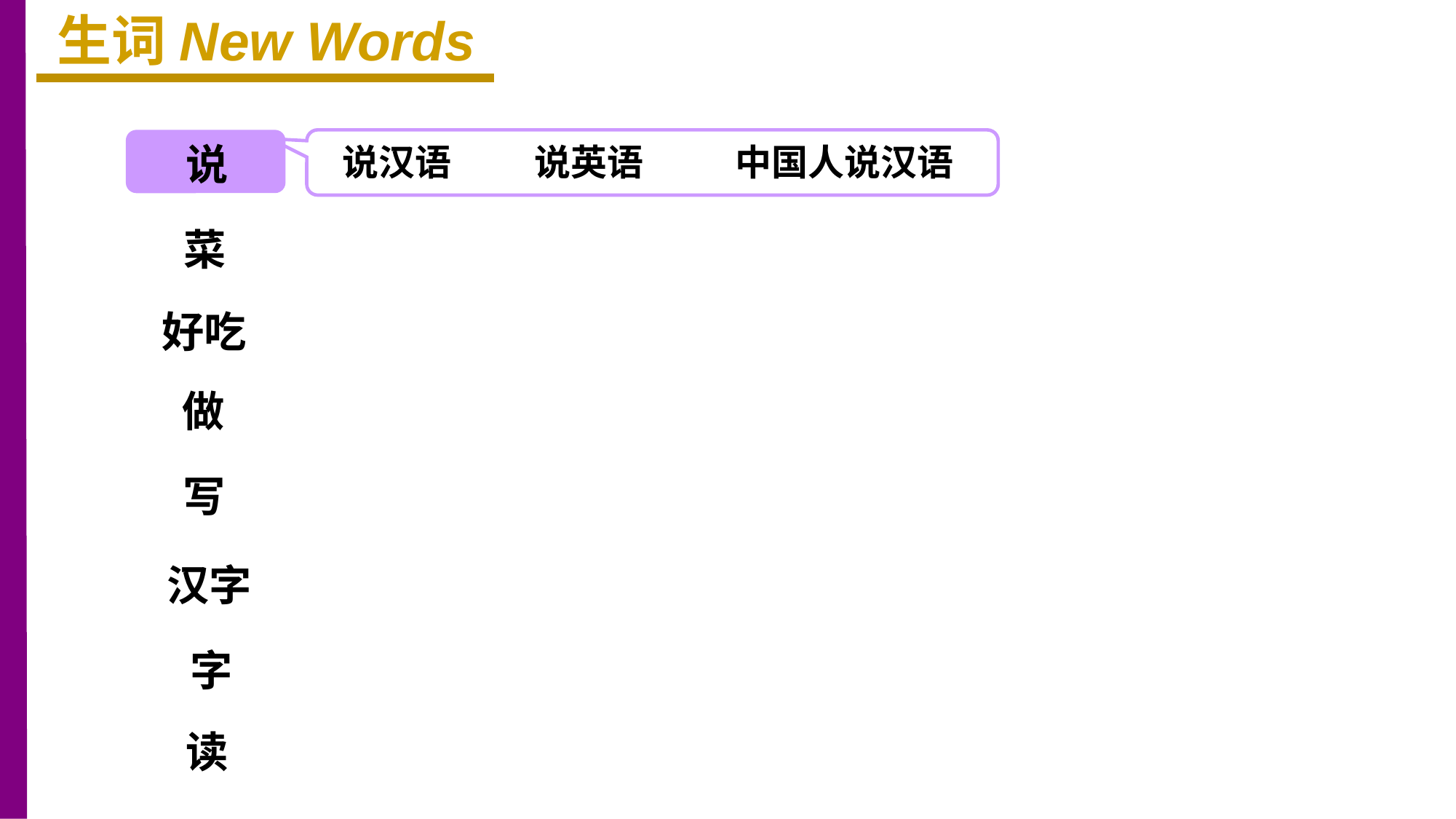

生词New Words

说

说汉语
说英语
中国人说汉语
菜
好吃
做
写
汉字
字
读